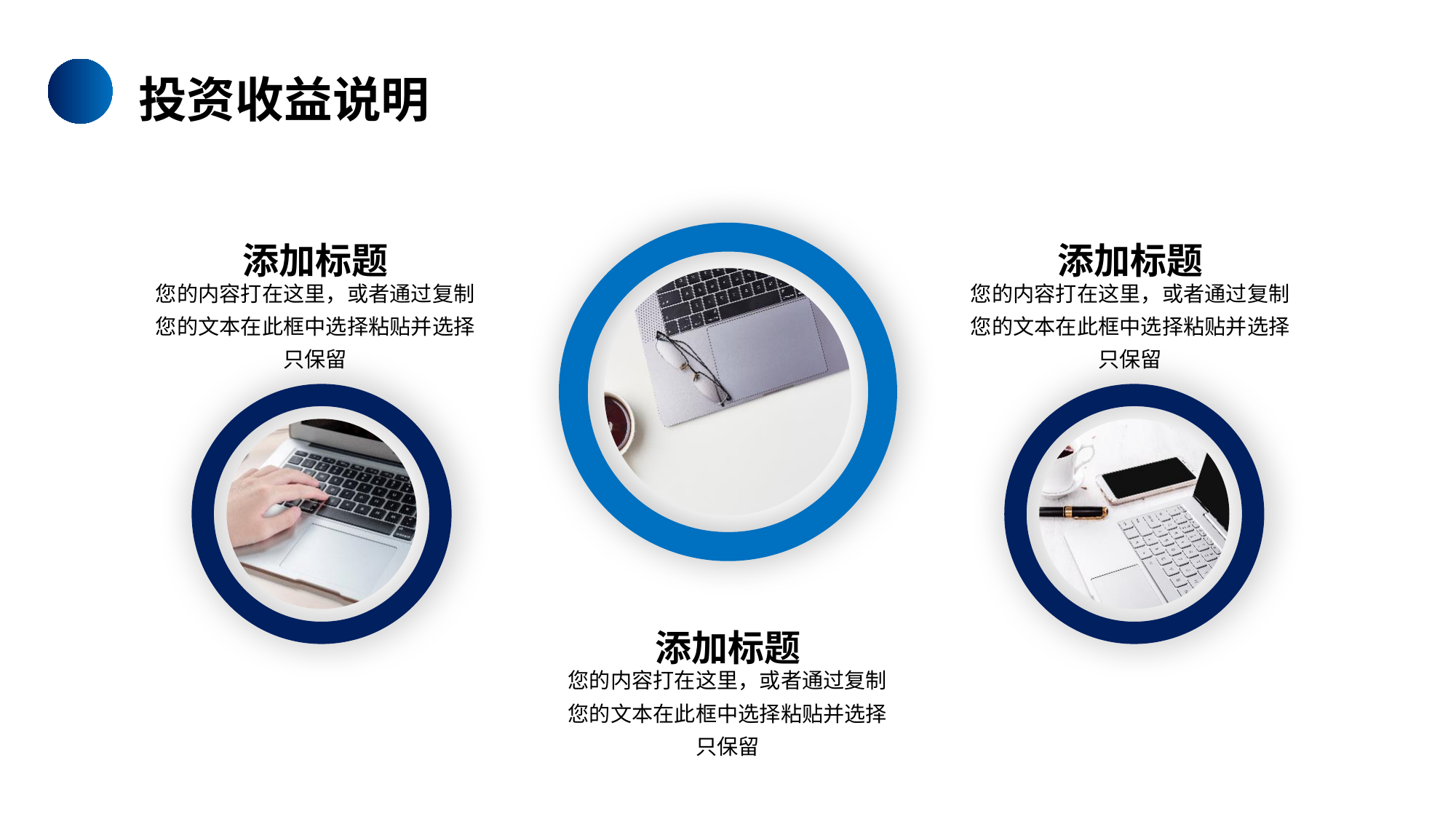

投资收益说明

添加标题
您的内容打在这里，或者通过复制您的文本在此框中选择粘贴并选择只保留
添加标题
您的内容打在这里，或者通过复制您的文本在此框中选择粘贴并选择只保留

添加标题
您的内容打在这里，或者通过复制您的文本在此框中选择粘贴并选择只保留